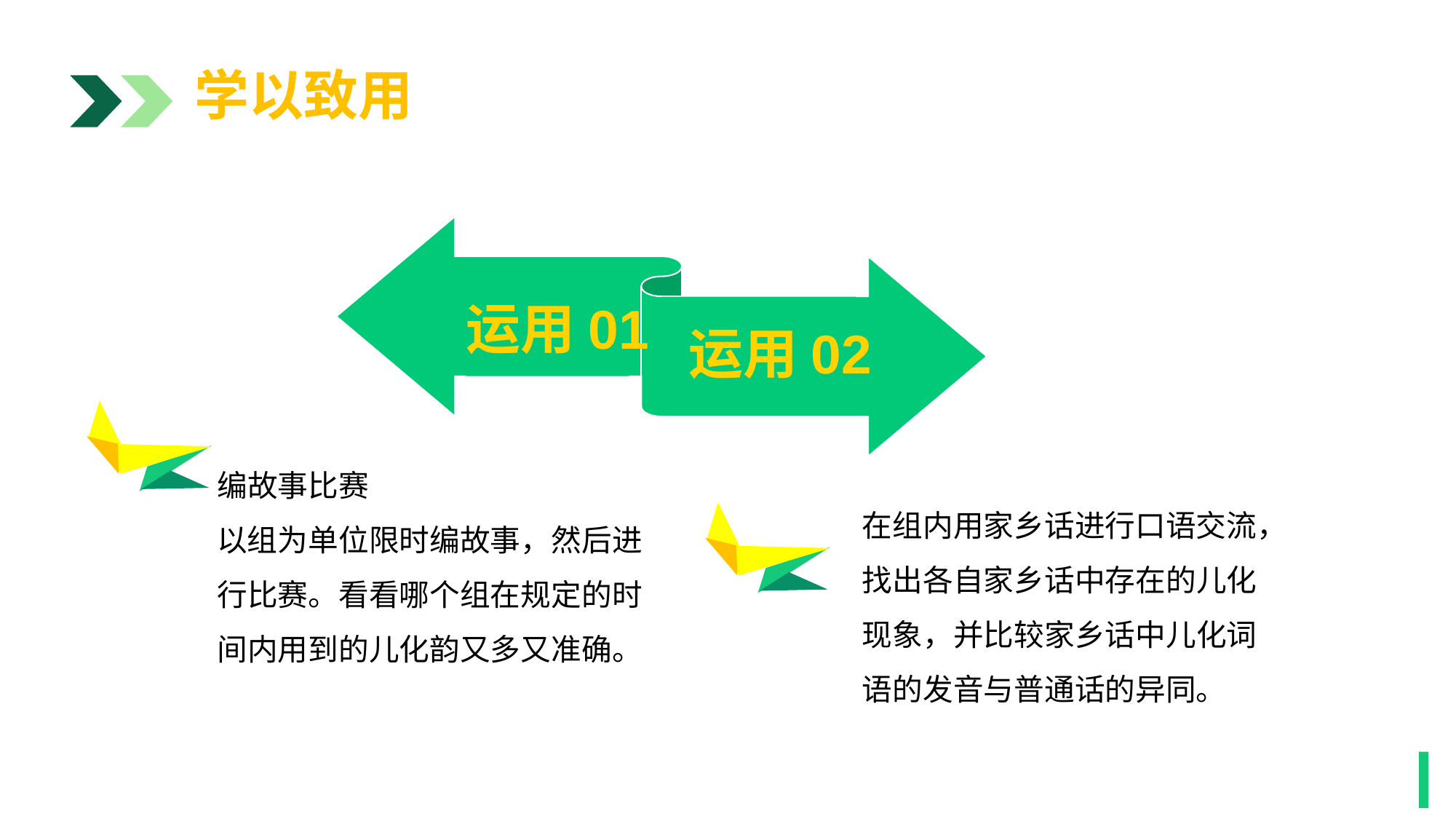

学以致用

运用01
运用02
1

编故事比赛
以组为单位限时编故事，然后进行比赛。看看哪个组在规定的时间内用到的儿化韵又多又准确。

在组内用家乡话进行口语交流，找出各自家乡话中存在的儿化现象，并比较家乡话中儿化词语的发音与普通话的异同。

1
10